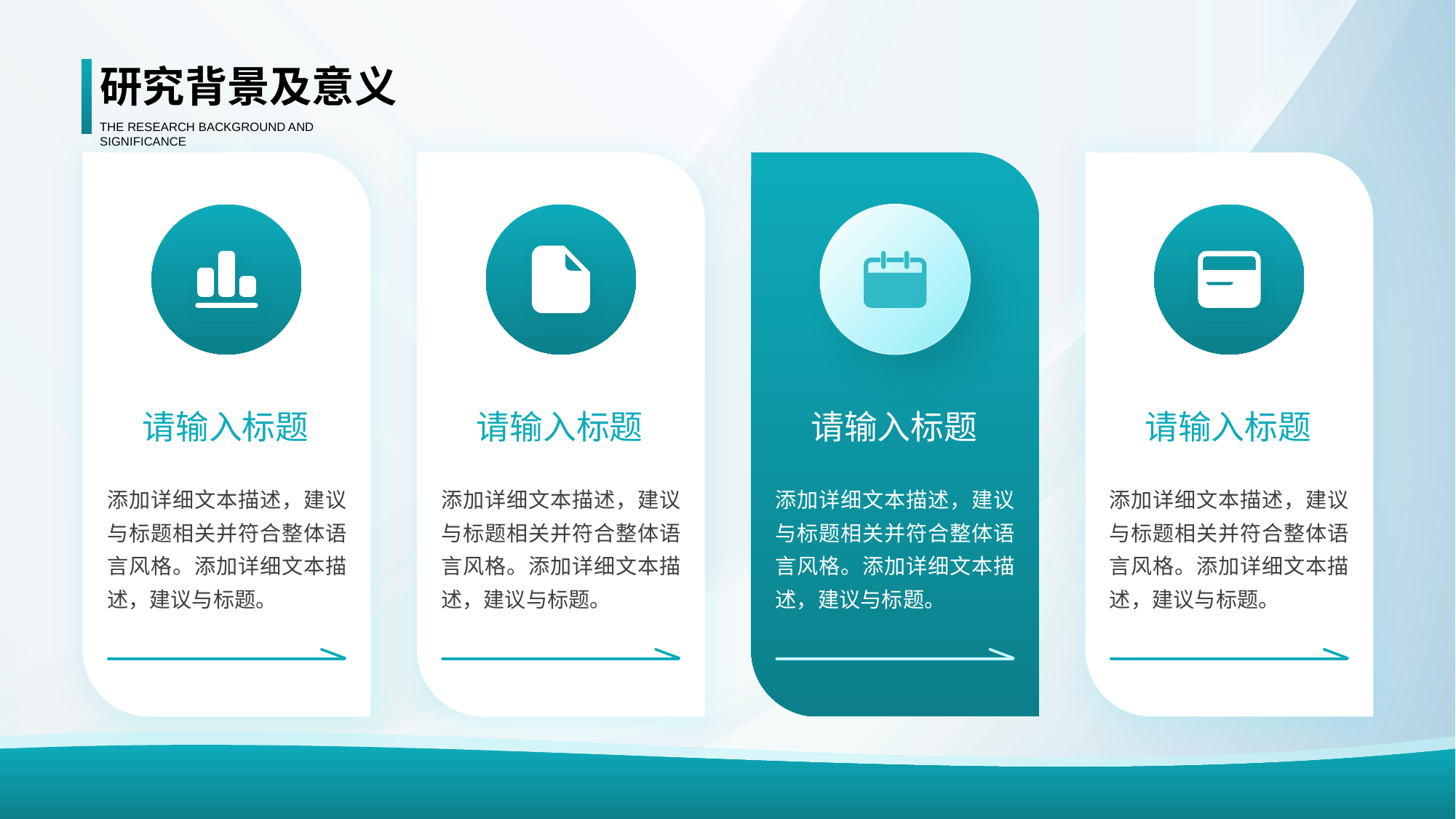

研究背景及意义
THE RESEARCH BACKGROUND AND SIGNIFICANCE

请输入标题
请输入标题
请输入标题
请输入标题
添加详细文本描述，建议与标题相关并符合整体语言风格。添加详细文本描述，建议与标题。
添加详细文本描述，建议与标题相关并符合整体语言风格。添加详细文本描述，建议与标题。
添加详细文本描述，建议与标题相关并符合整体语言风格。添加详细文本描述，建议与标题。
添加详细文本描述，建议与标题相关并符合整体语言风格。添加详细文本描述，建议与标题。